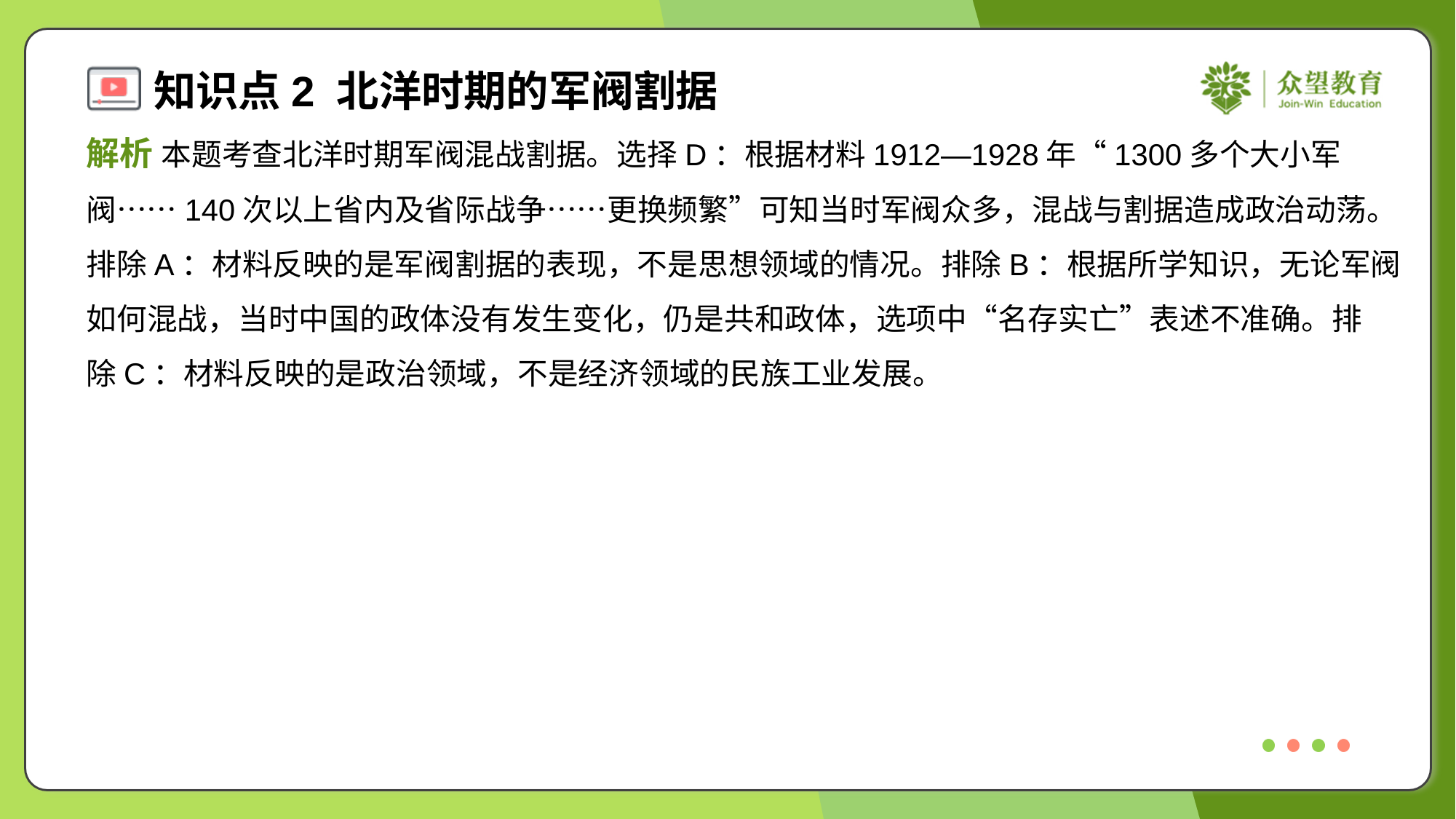

解析 本题考查北洋时期军阀混战割据。选择D：根据材料1912—1928年“1300多个大小军
阀……140次以上省内及省际战争……更换频繁”可知当时军阀众多，混战与割据造成政治动荡。
排除A：材料反映的是军阀割据的表现，不是思想领域的情况。排除B：根据所学知识，无论军阀
如何混战，当时中国的政体没有发生变化，仍是共和政体，选项中“名存实亡”表述不准确。排
除C：材料反映的是政治领域，不是经济领域的民族工业发展。